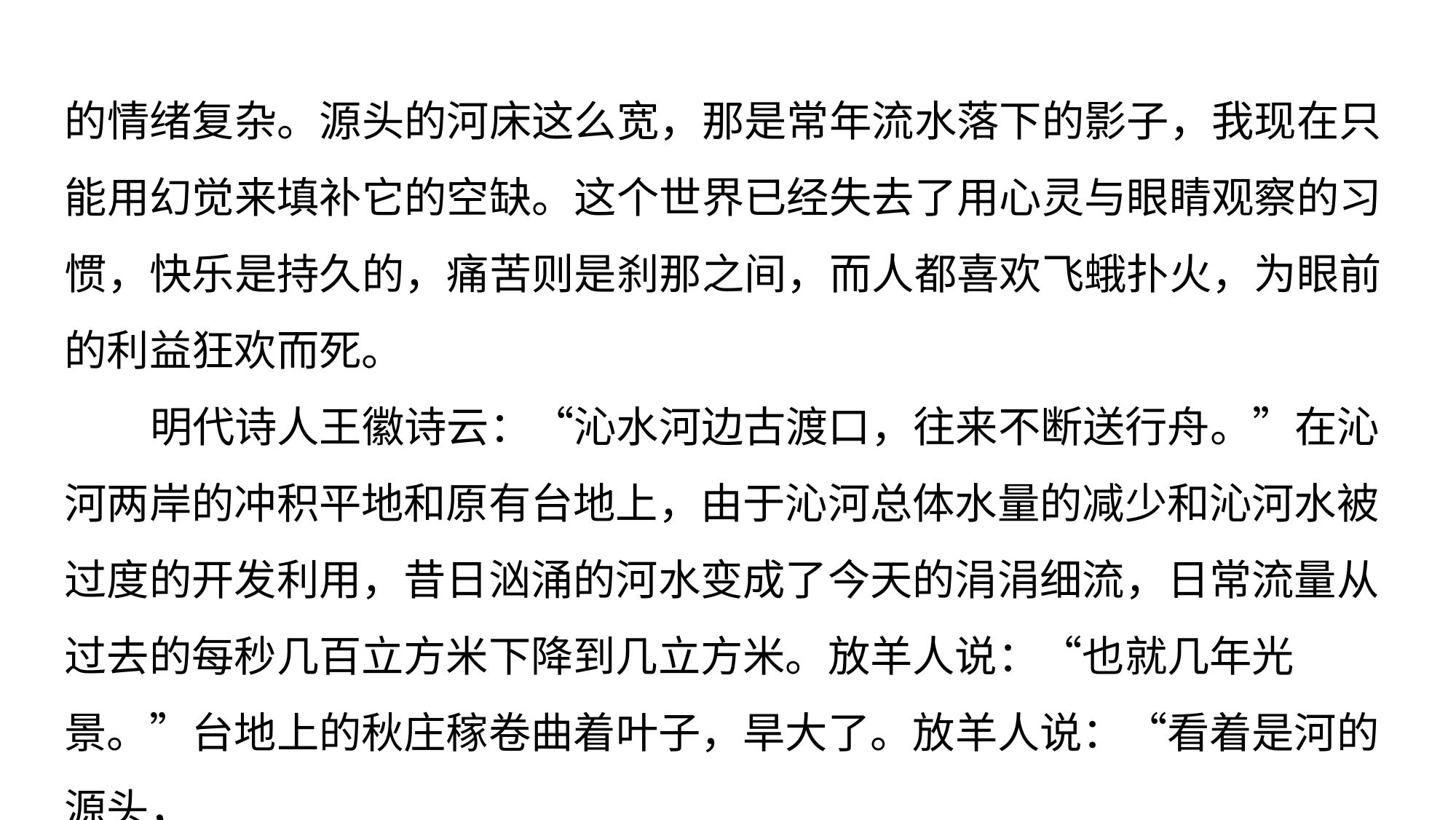

的情绪复杂。源头的河床这么宽，那是常年流水落下的影子，我现在只能用幻觉来填补它的空缺。这个世界已经失去了用心灵与眼睛观察的习惯，快乐是持久的，痛苦则是刹那之间，而人都喜欢飞蛾扑火，为眼前的利益狂欢而死。
明代诗人王徽诗云：“沁水河边古渡口，往来不断送行舟。”在沁河两岸的冲积平地和原有台地上，由于沁河总体水量的减少和沁河水被过度的开发利用，昔日汹涌的河水变成了今天的涓涓细流，日常流量从过去的每秒几百立方米下降到几立方米。放羊人说：“也就几年光景。”台地上的秋庄稼卷曲着叶子，旱大了。放羊人说：“看着是河的源头，